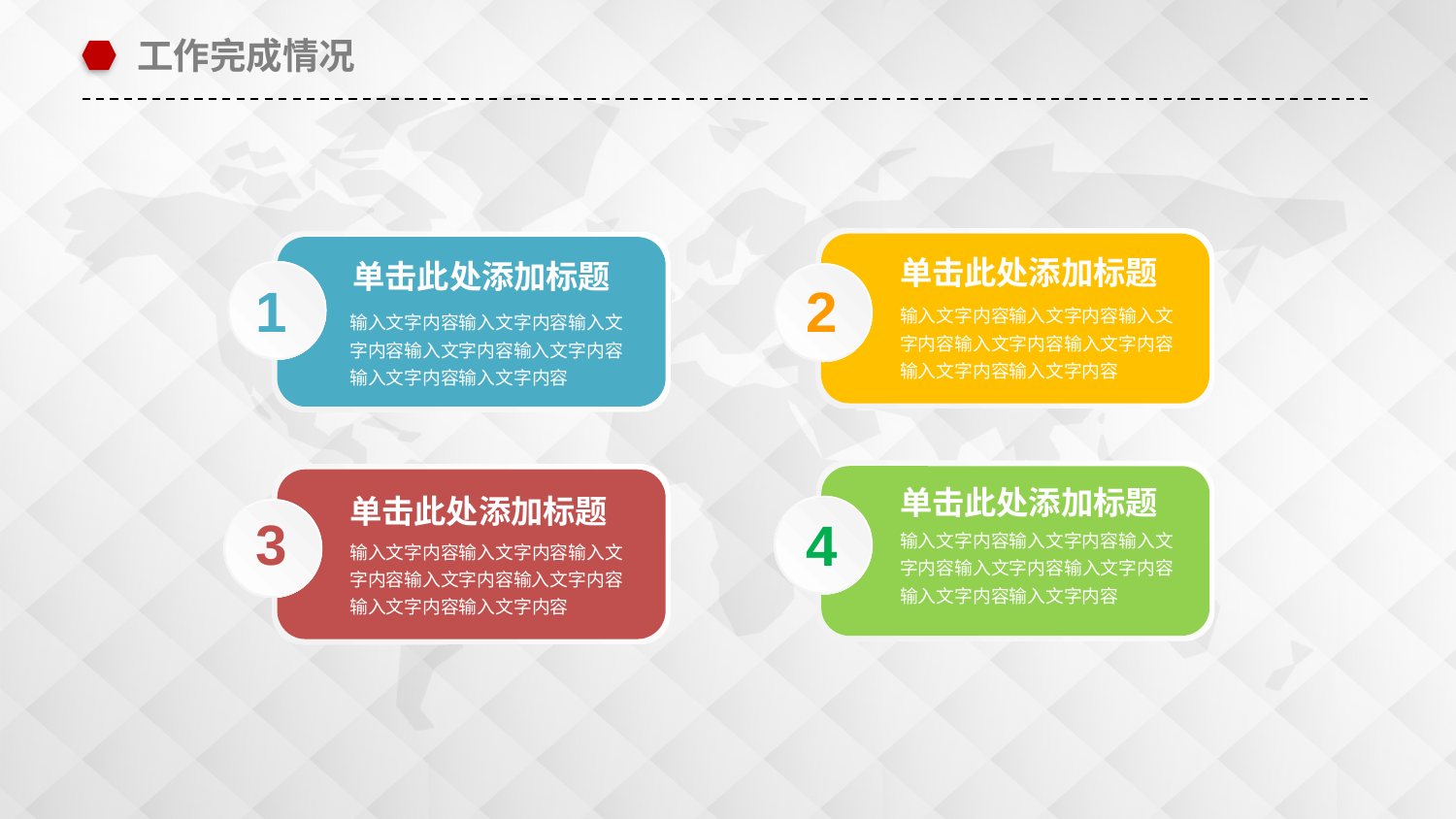

工作完成情况

单击此处添加标题
输入文字内容输入文字内容输入文字内容输入文字内容输入文字内容输入文字内容输入文字内容
单击此处添加标题
输入文字内容输入文字内容输入文字内容输入文字内容输入文字内容输入文字内容输入文字内容

1
2

单击此处添加标题
输入文字内容输入文字内容输入文字内容输入文字内容输入文字内容输入文字内容输入文字内容

单击此处添加标题
输入文字内容输入文字内容输入文字内容输入文字内容输入文字内容输入文字内容输入文字内容

3
4